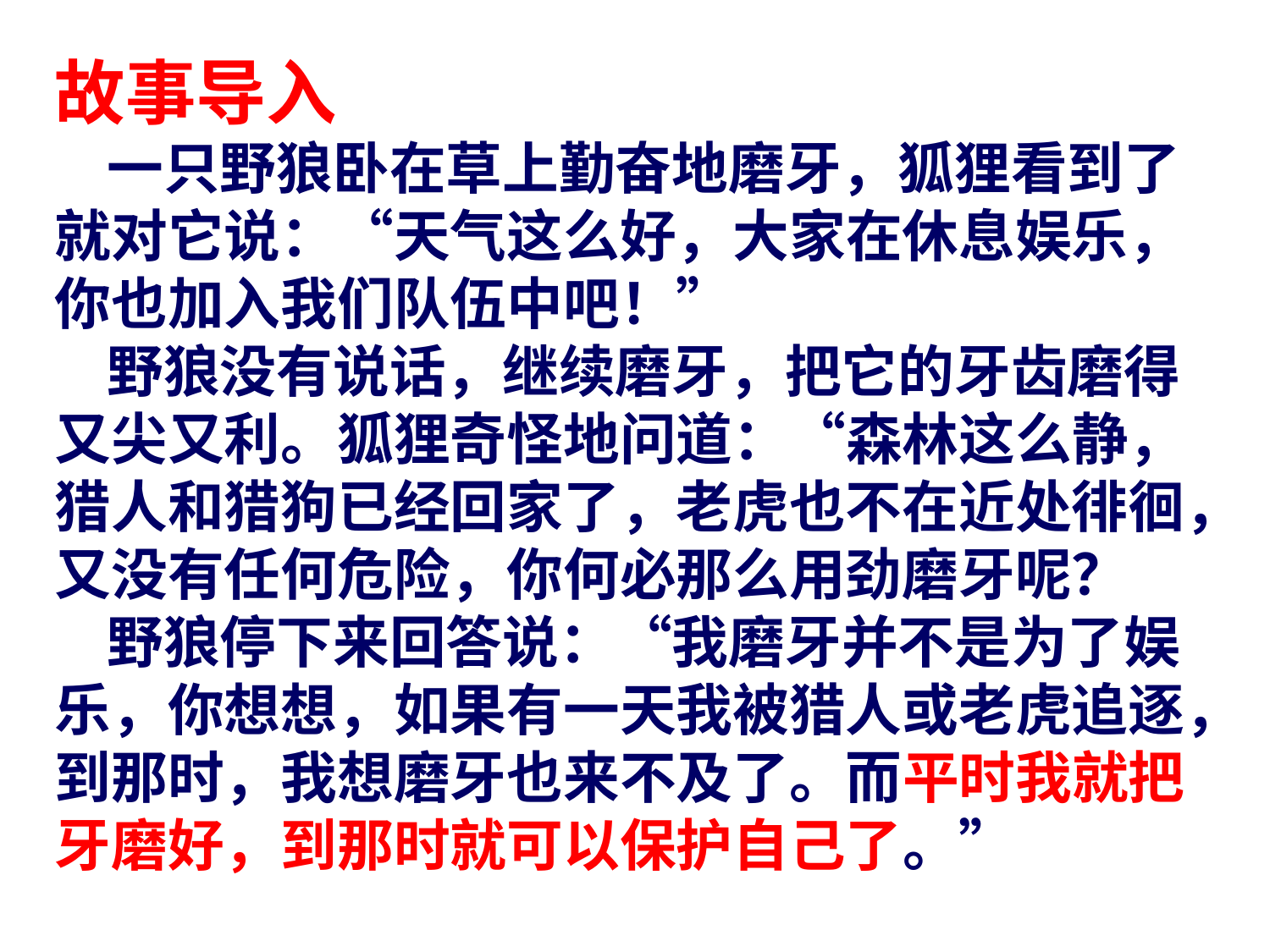

故事导入
   一只野狼卧在草上勤奋地磨牙，狐狸看到了就对它说：“天气这么好，大家在休息娱乐，你也加入我们队伍中吧！”
   野狼没有说话，继续磨牙，把它的牙齿磨得又尖又利。狐狸奇怪地问道：“森林这么静，猎人和猎狗已经回家了，老虎也不在近处徘徊，又没有任何危险，你何必那么用劲磨牙呢？
   野狼停下来回答说：“我磨牙并不是为了娱乐，你想想，如果有一天我被猎人或老虎追逐，到那时，我想磨牙也来不及了。而平时我就把牙磨好，到那时就可以保护自己了。”